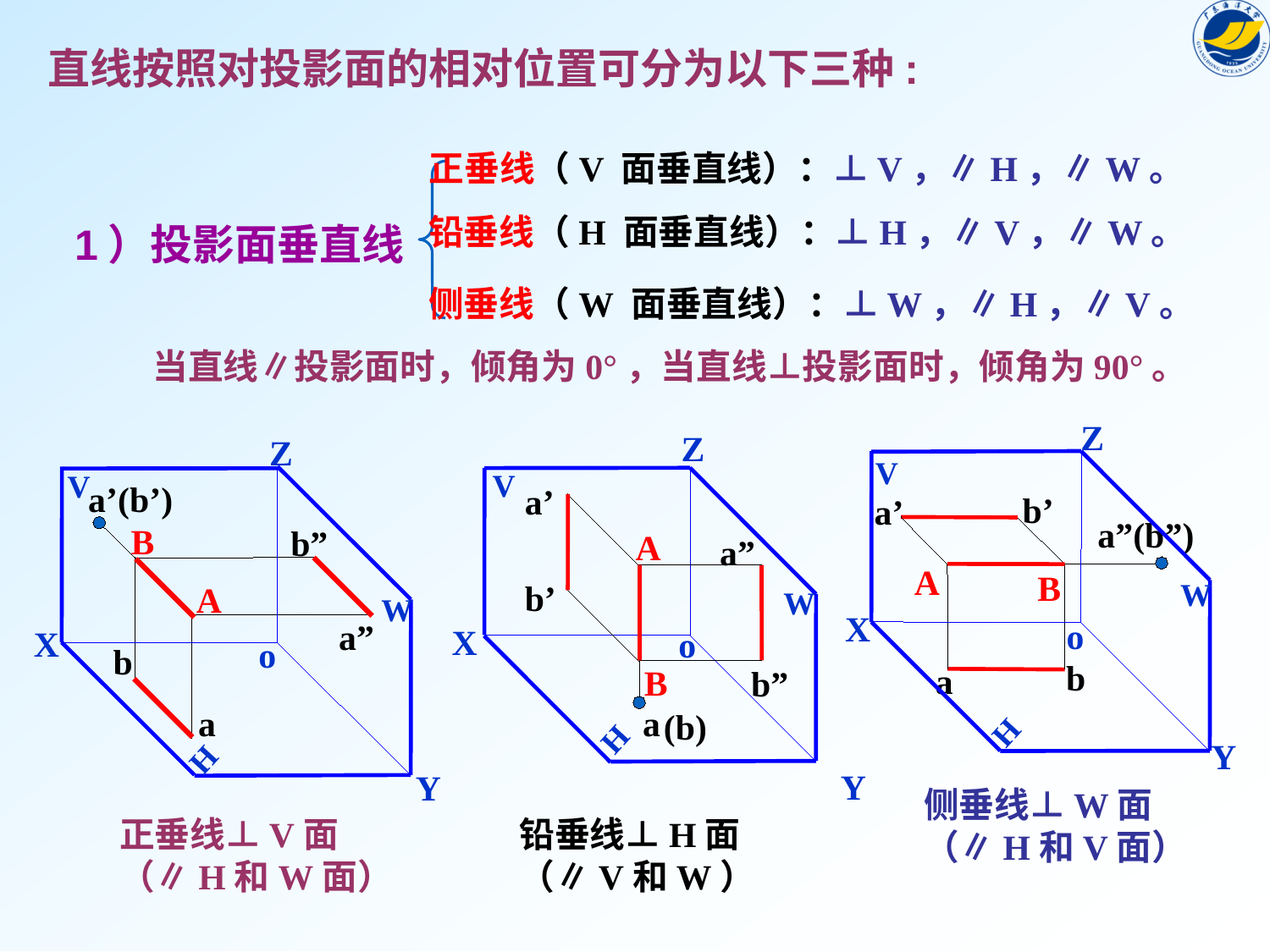

直线按照对投影面的相对位置可分为以下三种:
正垂线（V 面垂直线）：⊥V，∥H，∥W。

铅垂线（H 面垂直线）：⊥H，∥V，∥W。
1）投影面垂直线
侧垂线（W 面垂直线）：⊥W，∥H，∥V。
当直线∥投影面时，倾角为0°，当直线⊥投影面时，倾角为90°。
Z
V

W

X
o

H
Y

Z
V

W

X

H

o
Y
Z
V
W
X
o
H
Y

a’(b’)

a’

b’

b’
a’

a”(b”)

B

A
b”

a”

A

B
a”

b”

A
B

b

a

b
a

(b)
a
侧垂线⊥W面
（∥H和V面）
正垂线⊥V面
（∥H和W面）
铅垂线⊥H面
（∥V和W）